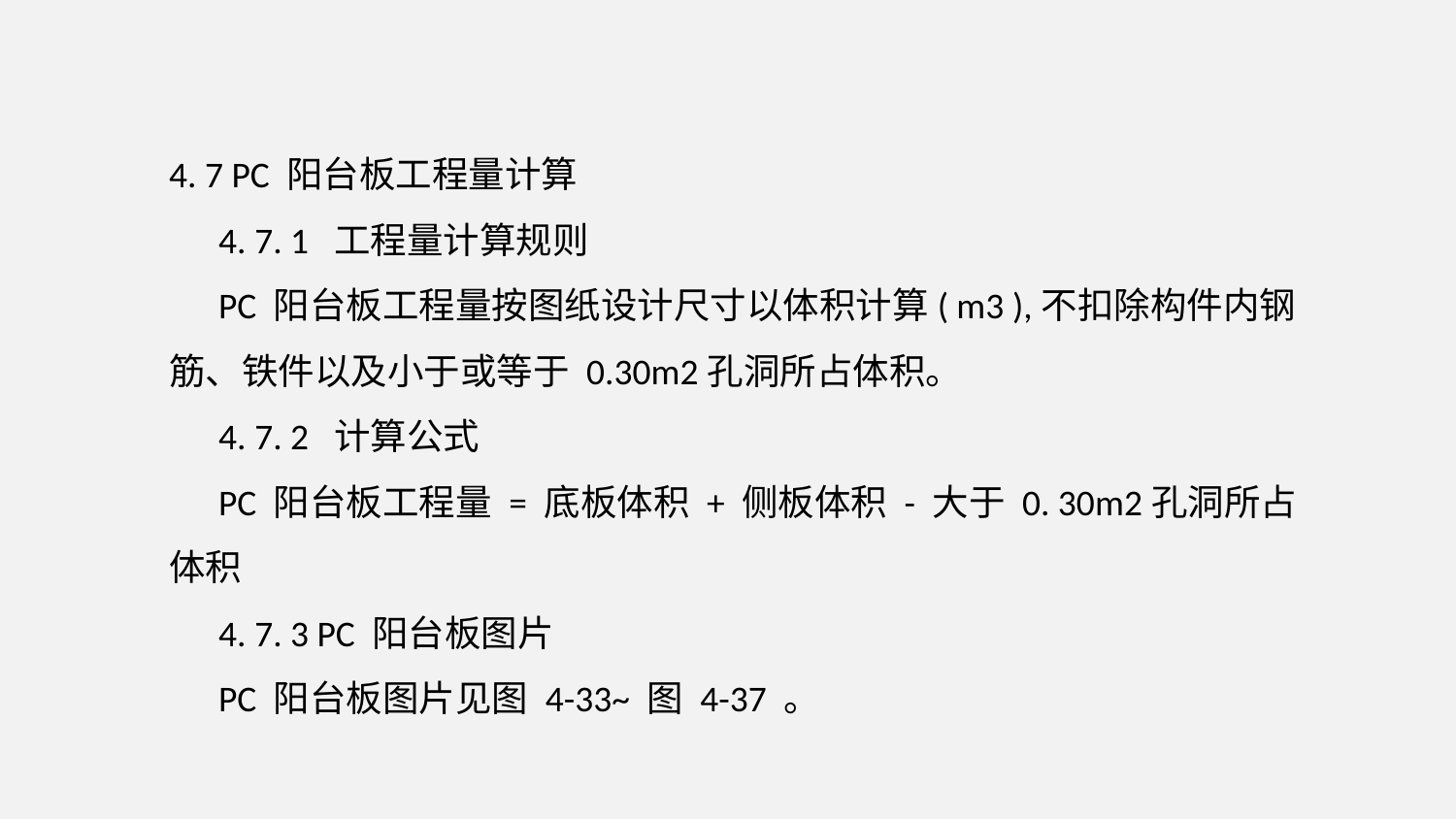

4. 7 PC 阳台板工程量计算
      4. 7. 1  工程量计算规则
      PC 阳台板工程量按图纸设计尺寸以体积计算( m3 ),不扣除构件内钢筋、铁件以及小于或等于 0.30m2孔洞所占体积。
      4. 7. 2  计算公式
      PC 阳台板工程量 = 底板体积 + 侧板体积 - 大于 0. 30m2孔洞所占体积
      4. 7. 3 PC 阳台板图片
      PC 阳台板图片见图 4-33~ 图 4-37 。